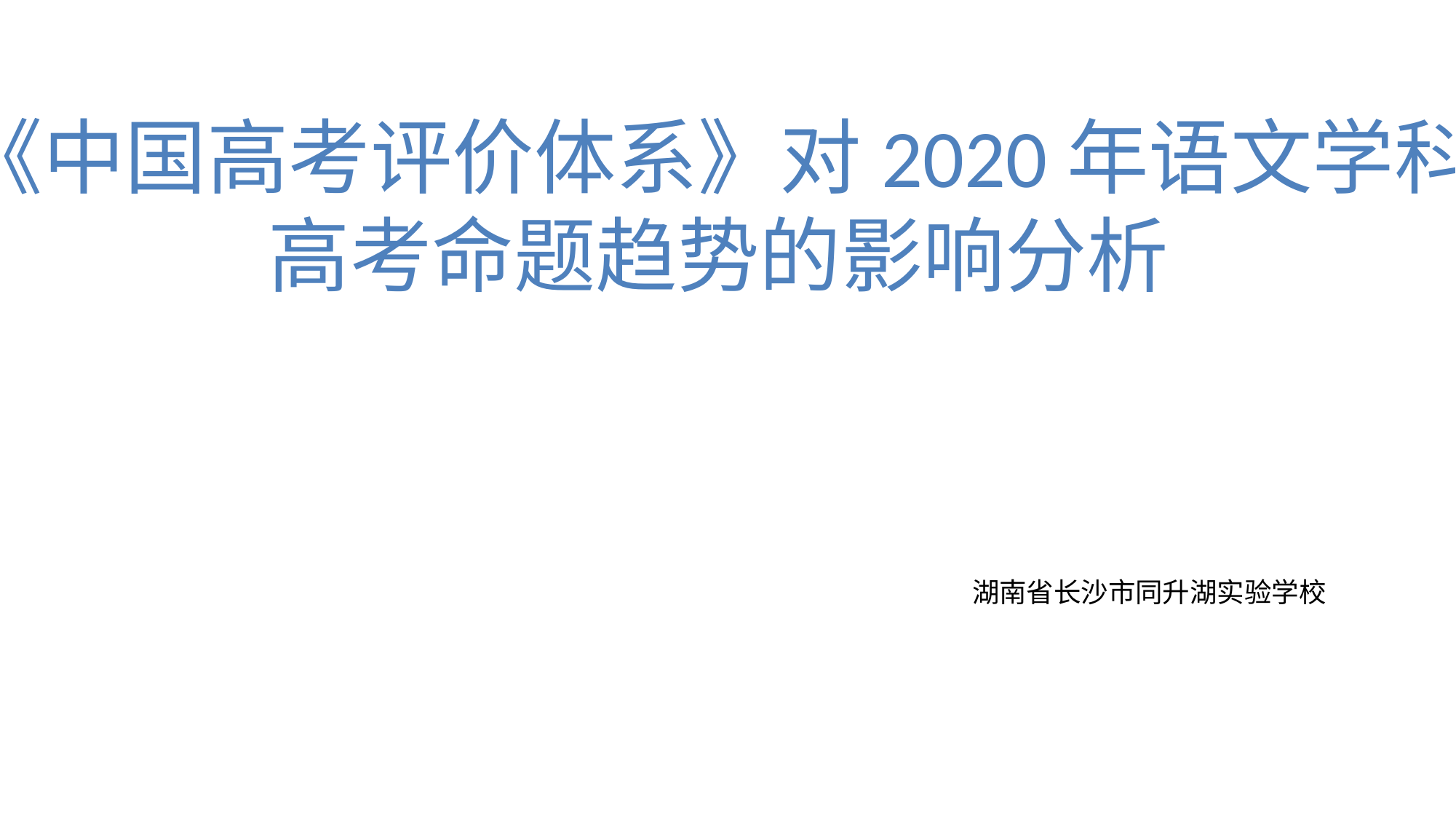

《中国高考评价体系》对2020年语文学科
高考命题趋势的影响分析
湖南省长沙市同升湖实验学校